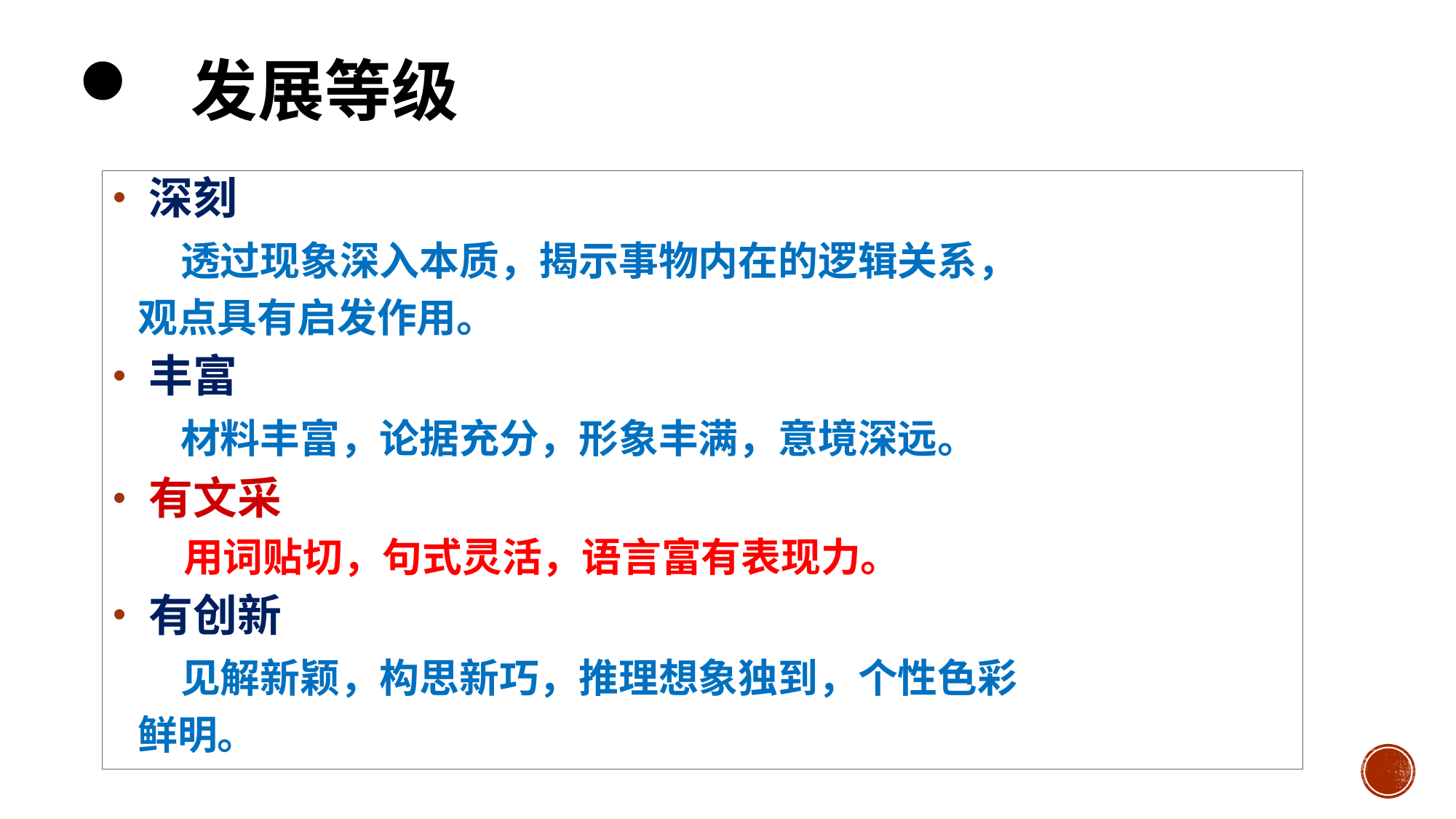

# 发展等级
 深刻
      透过现象深入本质，揭示事物内在的逻辑关系，
  观点具有启发作用。
 丰富
      材料丰富，论据充分，形象丰满，意境深远。
 有文采
       用词贴切，句式灵活，语言富有表现力。
 有创新
      见解新颖，构思新巧，推理想象独到，个性色彩
  鲜明。